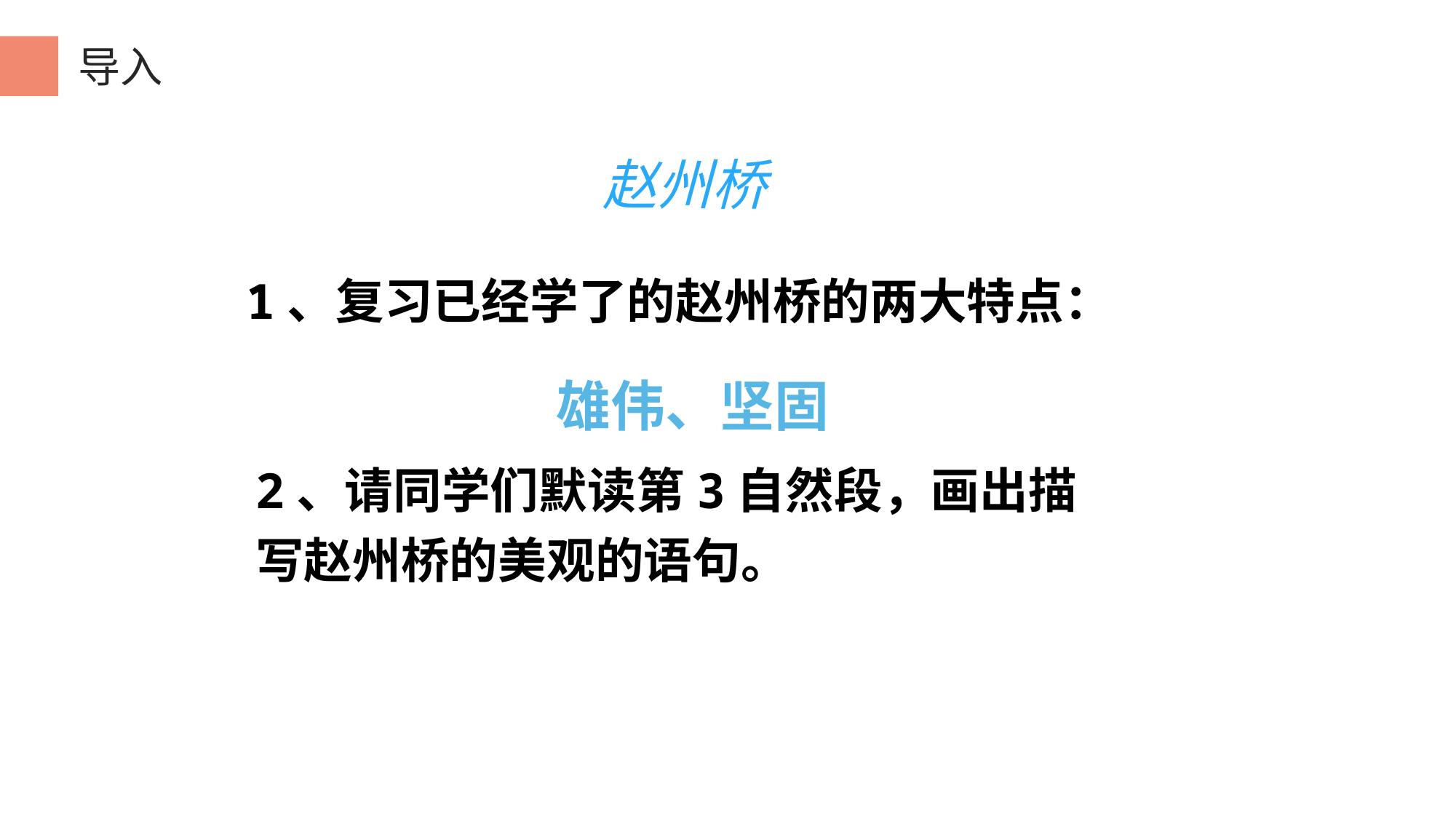

导入

赵州桥
1、复习已经学了的赵州桥的两大特点：
雄伟、坚固
2、请同学们默读第3自然段，画出描写赵州桥的美观的语句。
3